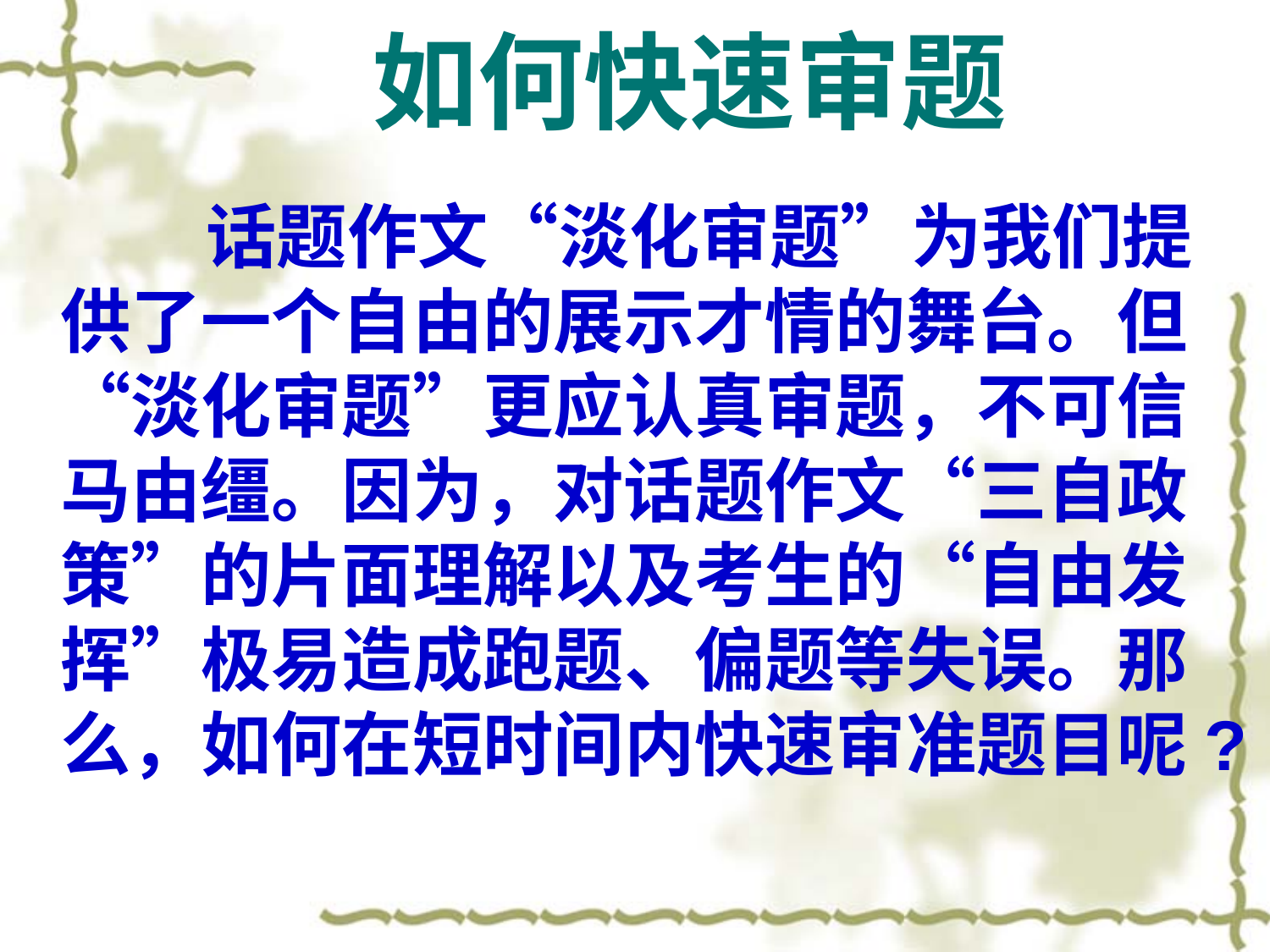

如何快速审题
           话题作文“淡化审题”为我们提供了一个自由的展示才情的舞台。但“淡化审题”更应认真审题，不可信马由缰。因为，对话题作文“三自政策”的片面理解以及考生的“自由发挥”极易造成跑题、偏题等失误。那么，如何在短时间内快速审准题目呢?
190